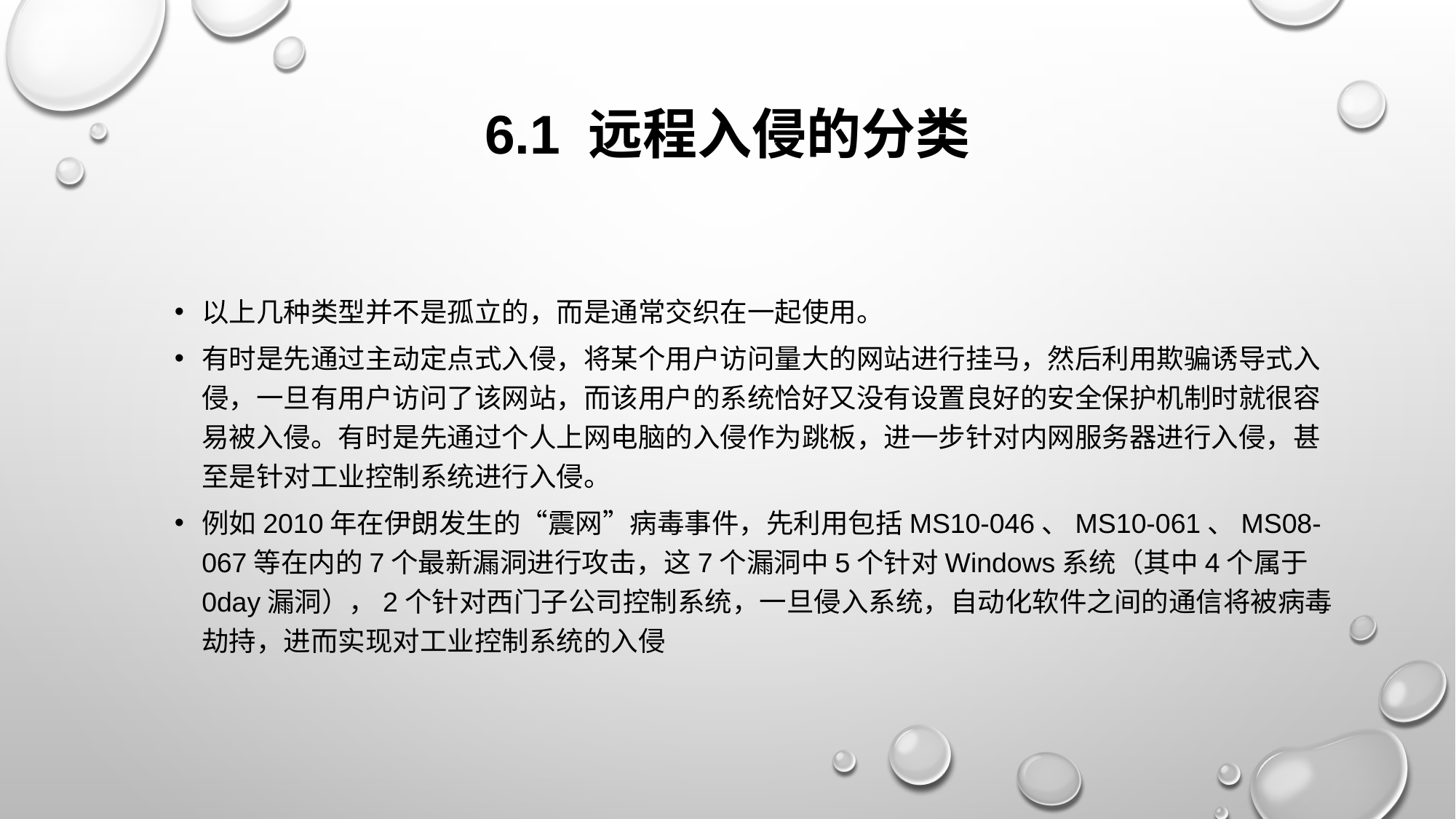

# 6.1 远程入侵的分类
以上几种类型并不是孤立的，而是通常交织在一起使用。
有时是先通过主动定点式入侵，将某个用户访问量大的网站进行挂马，然后利用欺骗诱导式入侵，一旦有用户访问了该网站，而该用户的系统恰好又没有设置良好的安全保护机制时就很容易被入侵。有时是先通过个人上网电脑的入侵作为跳板，进一步针对内网服务器进行入侵，甚至是针对工业控制系统进行入侵。
例如2010年在伊朗发生的“震网”病毒事件，先利用包括MS10-046、MS10-061、MS08-067等在内的7个最新漏洞进行攻击，这7个漏洞中5个针对Windows系统（其中4个属于0day漏洞），2个针对西门子公司控制系统，一旦侵入系统，自动化软件之间的通信将被病毒劫持，进而实现对工业控制系统的入侵